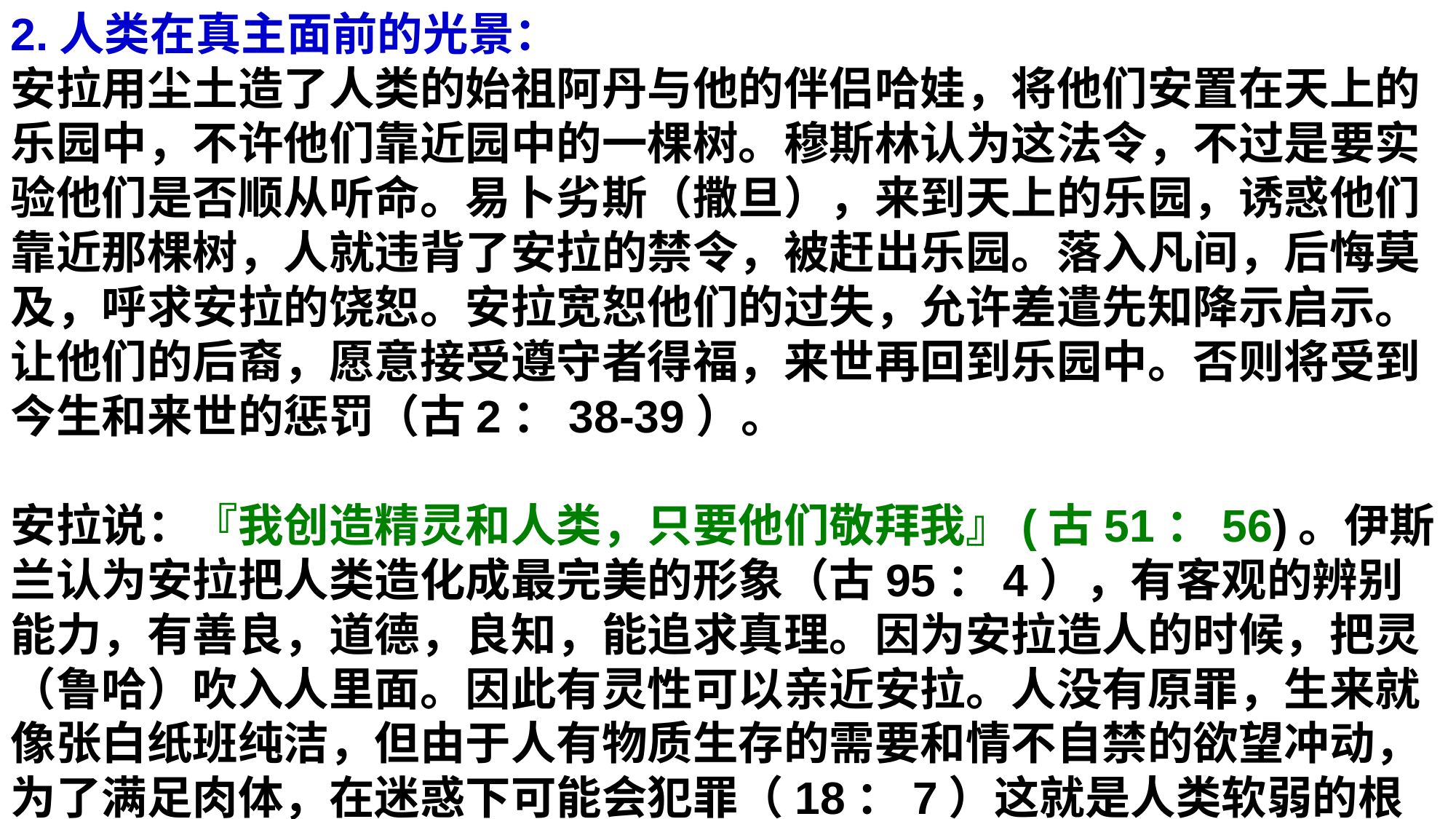

2.人类在真主面前的光景：
安拉用尘土造了人类的始祖阿丹与他的伴侣哈娃，将他们安置在天上的乐园中，不许他们靠近园中的一棵树。穆斯林认为这法令，不过是要实验他们是否顺从听命。易卜劣斯（撒旦），来到天上的乐园，诱惑他们靠近那棵树，人就违背了安拉的禁令，被赶出乐园。落入凡间，后悔莫及，呼求安拉的饶恕。安拉宽恕他们的过失，允许差遣先知降示启示。让他们的后裔，愿意接受遵守者得福，来世再回到乐园中。否则将受到今生和来世的惩罚（古2：38-39）。

安拉说：『我创造精灵和人类，只要他们敬拜我』(古51：56)。伊斯兰认为安拉把人类造化成最完美的形象（古95：4），有客观的辨别能力，有善良，道德，良知，能追求真理。因为安拉造人的时候，把灵（鲁哈）吹入人里面。因此有灵性可以亲近安拉。人没有原罪，生来就像张白纸班纯洁，但由于人有物质生存的需要和情不自禁的欲望冲动，为了满足肉体，在迷惑下可能会犯罪（18：7）这就是人类软弱的根源（4：28）。